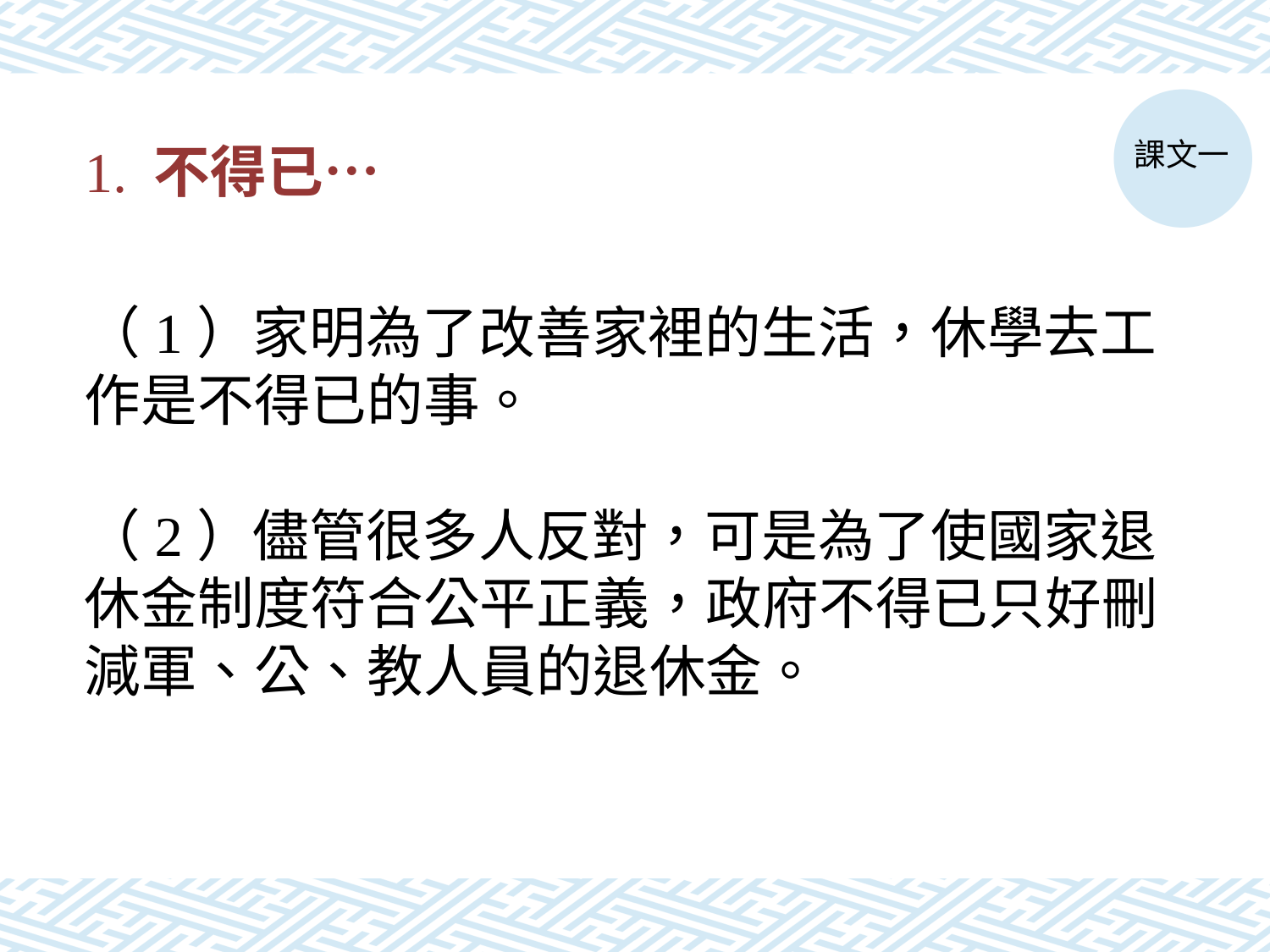

# 1. 不得已…
課文一

（1）家明為了改善家裡的生活，休學去工作是不得已的事。

（2）儘管很多人反對，可是為了使國家退休金制度符合公平正義，政府不得已只好刪減軍、公、教人員的退休金。